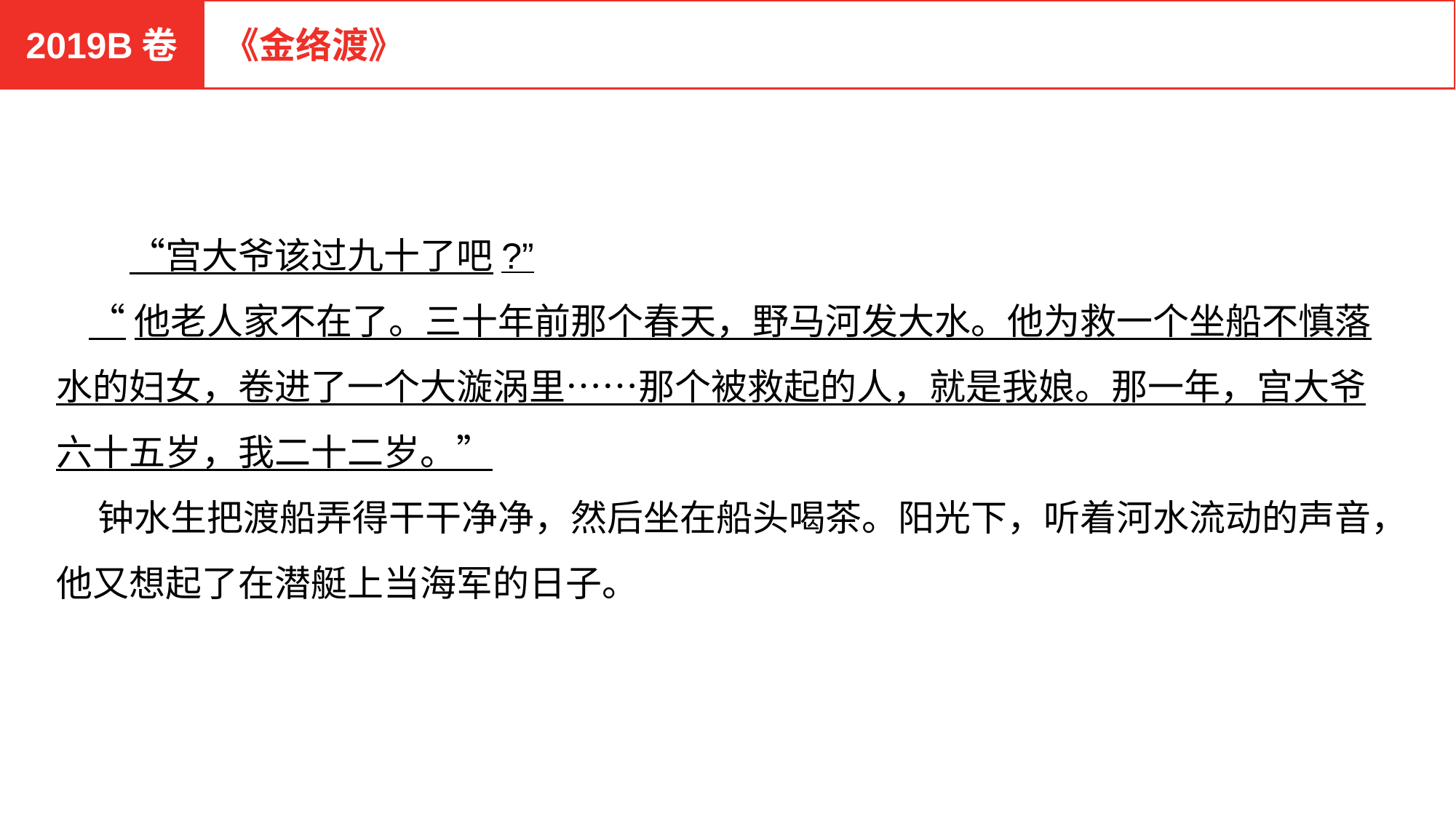

2019B卷
《金络渡》
　　“宫大爷该过九十了吧?”
    “他老人家不在了。三十年前那个春天，野马河发大水。他为救一个坐船不慎落水的妇女，卷进了一个大漩涡里……那个被救起的人，就是我娘。那一年，宫大爷六十五岁，我二十二岁。”
    钟水生把渡船弄得干干净净，然后坐在船头喝茶。阳光下，听着河水流动的声音，他又想起了在潜艇上当海军的日子。